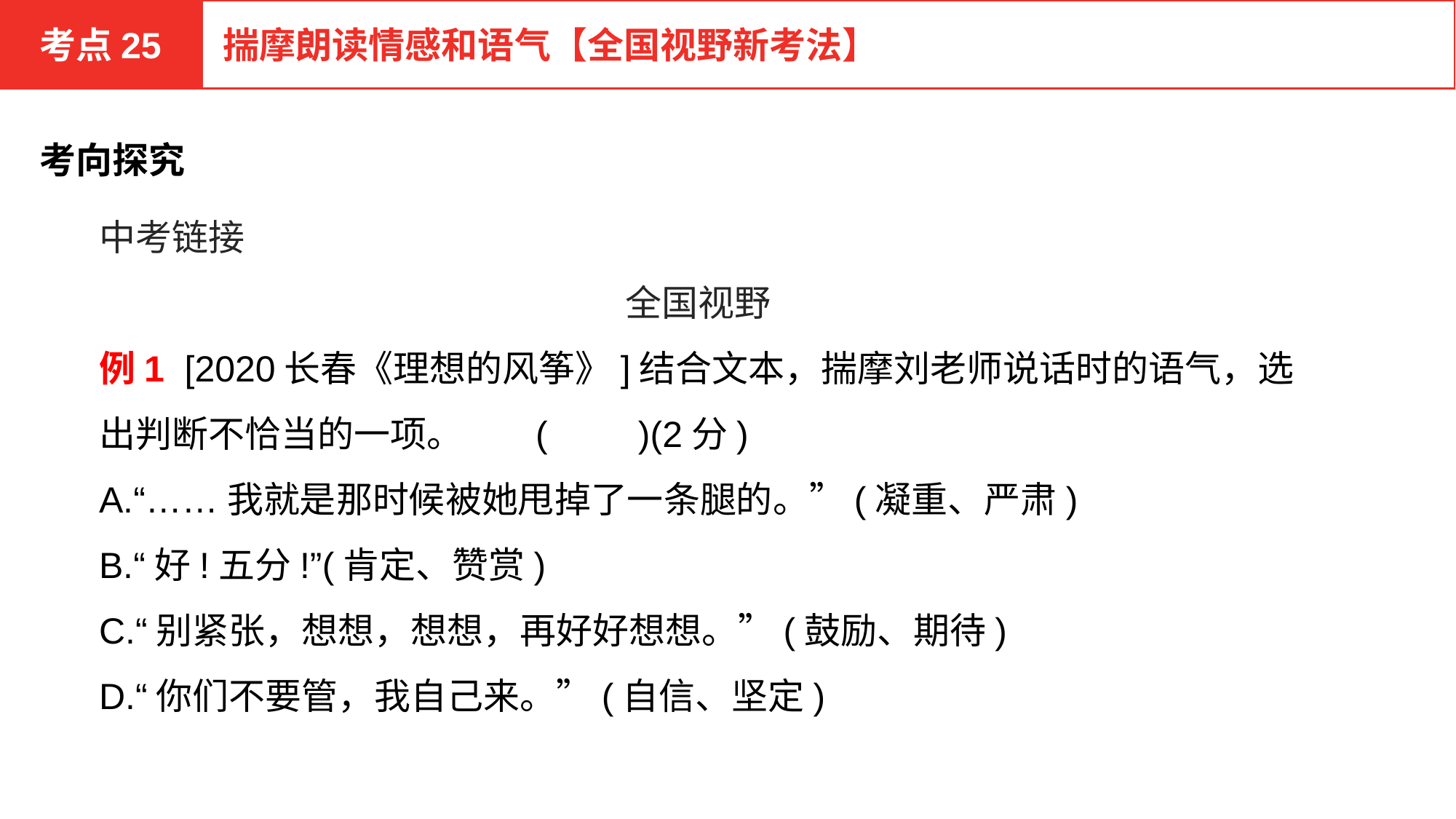

考点25
揣摩朗读情感和语气【全国视野新考法】
考向探究
中考链接
全国视野
例1  [2020长春《理想的风筝》]结合文本，揣摩刘老师说话时的语气，选出判断不恰当的一项。	(　　)(2分)
A.“……我就是那时候被她甩掉了一条腿的。”(凝重、严肃)
B.“好!五分!”(肯定、赞赏)
C.“别紧张，想想，想想，再好好想想。”(鼓励、期待)
D.“你们不要管，我自己来。”(自信、坚定)